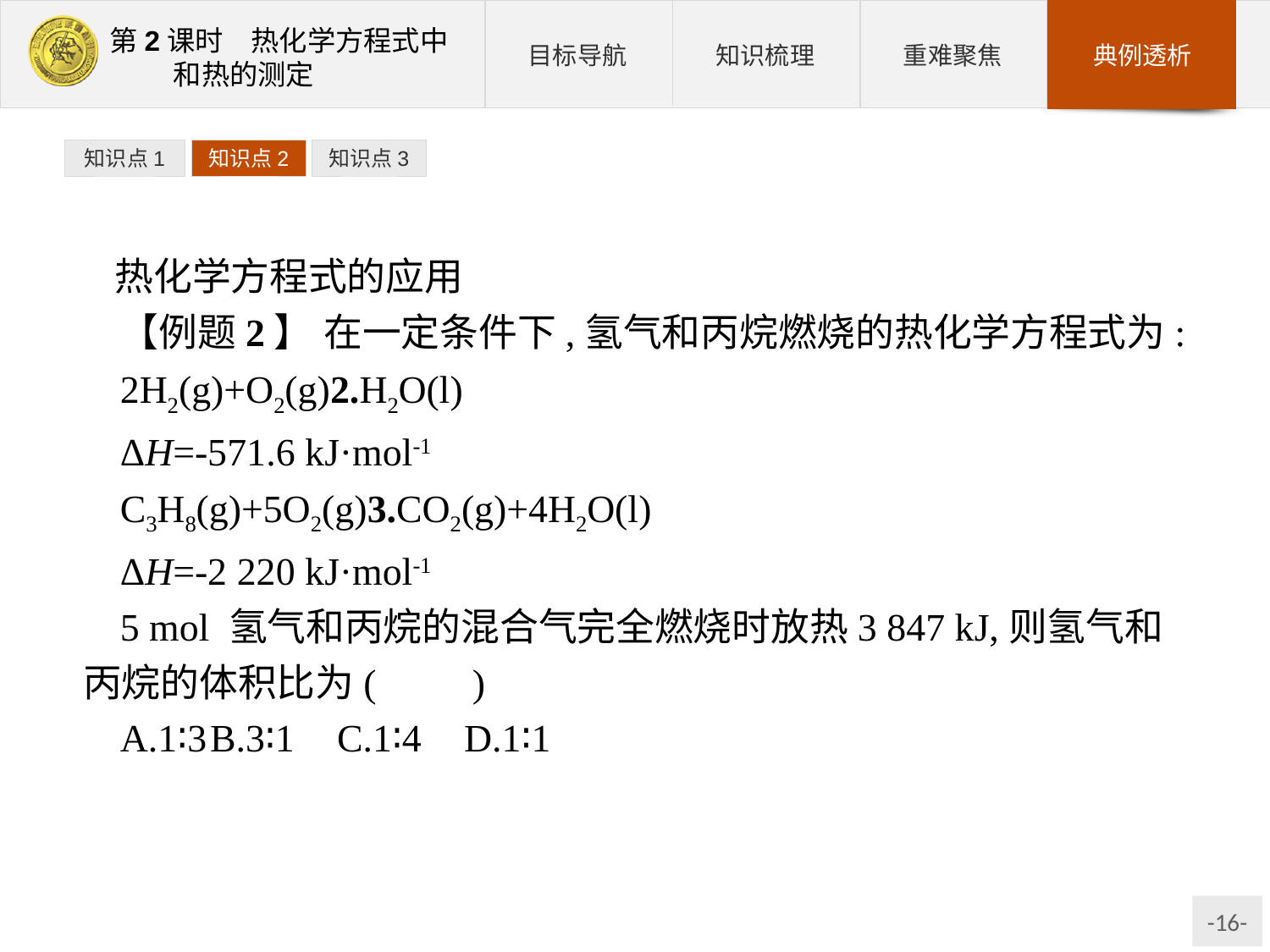

知识点1
知识点2
知识点3
热化学方程式的应用
【例题2】 在一定条件下,氢气和丙烷燃烧的热化学方程式为:
2H2(g)+O2(g)2.H2O(l)
ΔH=-571.6 kJ·mol-1
C3H8(g)+5O2(g)3.CO2(g)+4H2O(l)
ΔH=-2 220 kJ·mol-1
5 mol 氢气和丙烷的混合气完全燃烧时放热3 847 kJ,则氢气和丙烷的体积比为(　　)
A.1∶3	B.3∶1	C.1∶4	D.1∶1